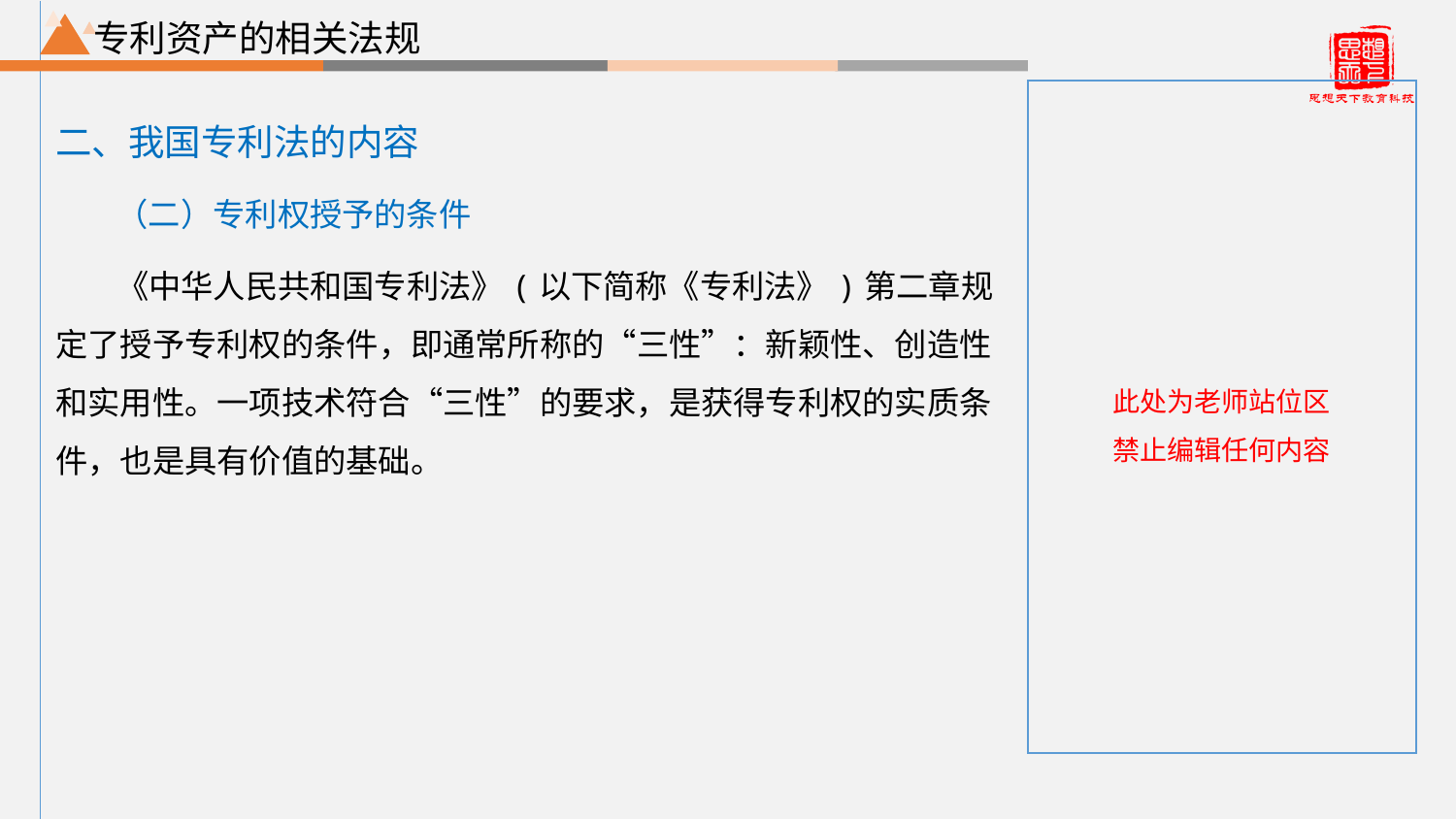

根据实际情况添加不同层级标题
# 专利资产的相关法规
二、我国专利法的内容
（二）专利权授予的条件
《中华人民共和国专利法》(以下简称《专利法》)第二章规定了授予专利权的条件，即通常所称的“三性”：新颖性、创造性和实用性。一项技术符合“三性”的要求，是获得专利权的实质条件，也是具有价值的基础。
14